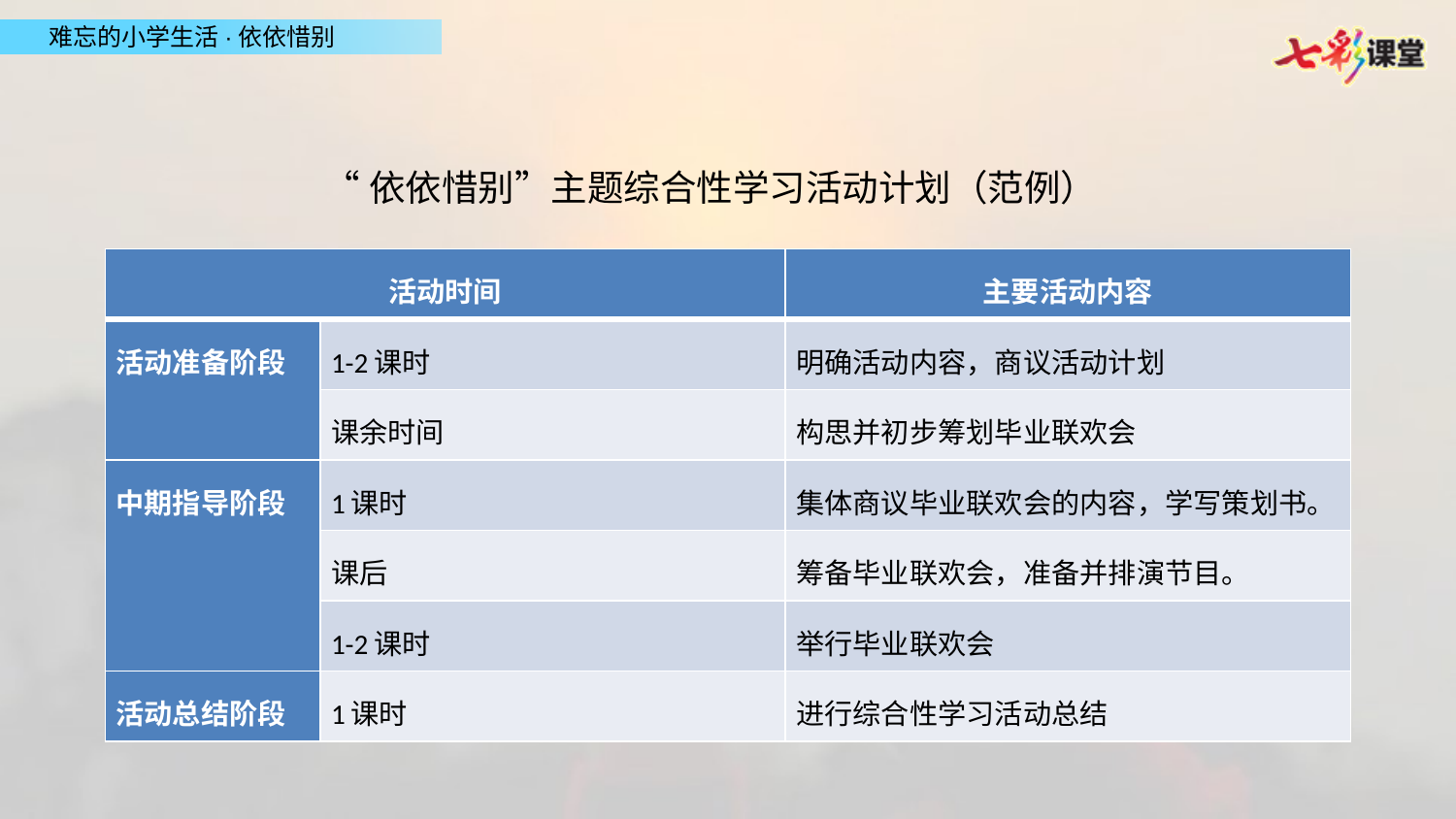

“依依惜别”主题综合性学习活动计划（范例）
| 活动时间 |  | 主要活动内容 |
| --- | --- | --- |
| 活动准备阶段 | 1-2课时 | 明确活动内容，商议活动计划 |
|  | 课余时间 | 构思并初步筹划毕业联欢会 |
| 中期指导阶段 | 1课时 | 集体商议毕业联欢会的内容，学写策划书。 |
|  | 课后 | 筹备毕业联欢会，准备并排演节目。 |
|  | 1-2课时 | 举行毕业联欢会 |
| 活动总结阶段 | 1课时 | 进行综合性学习活动总结 |